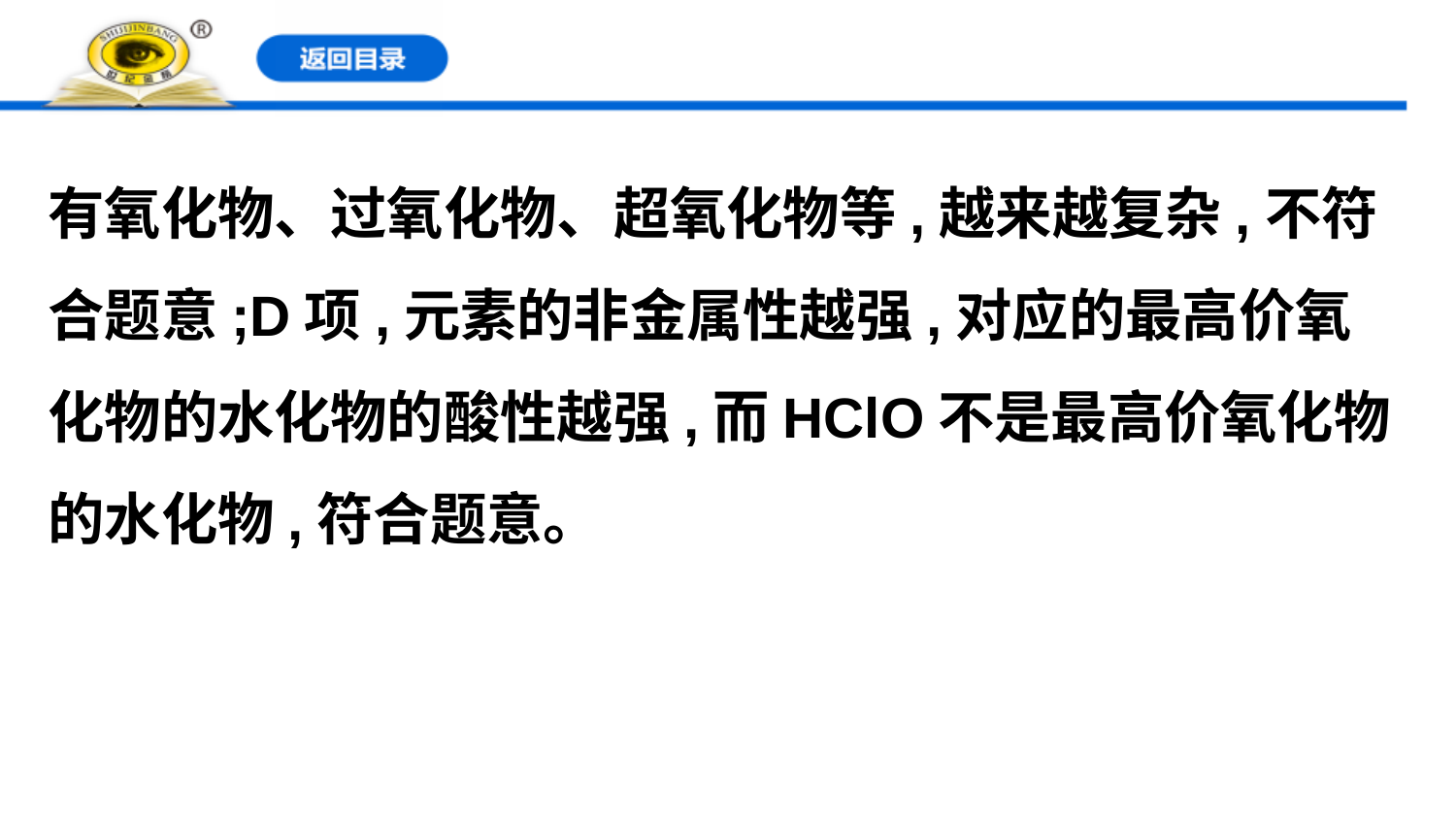

有氧化物、过氧化物、超氧化物等,越来越复杂,不符合题意;D项,元素的非金属性越强,对应的最高价氧化物的水化物的酸性越强,而HClO不是最高价氧化物的水化物,符合题意。